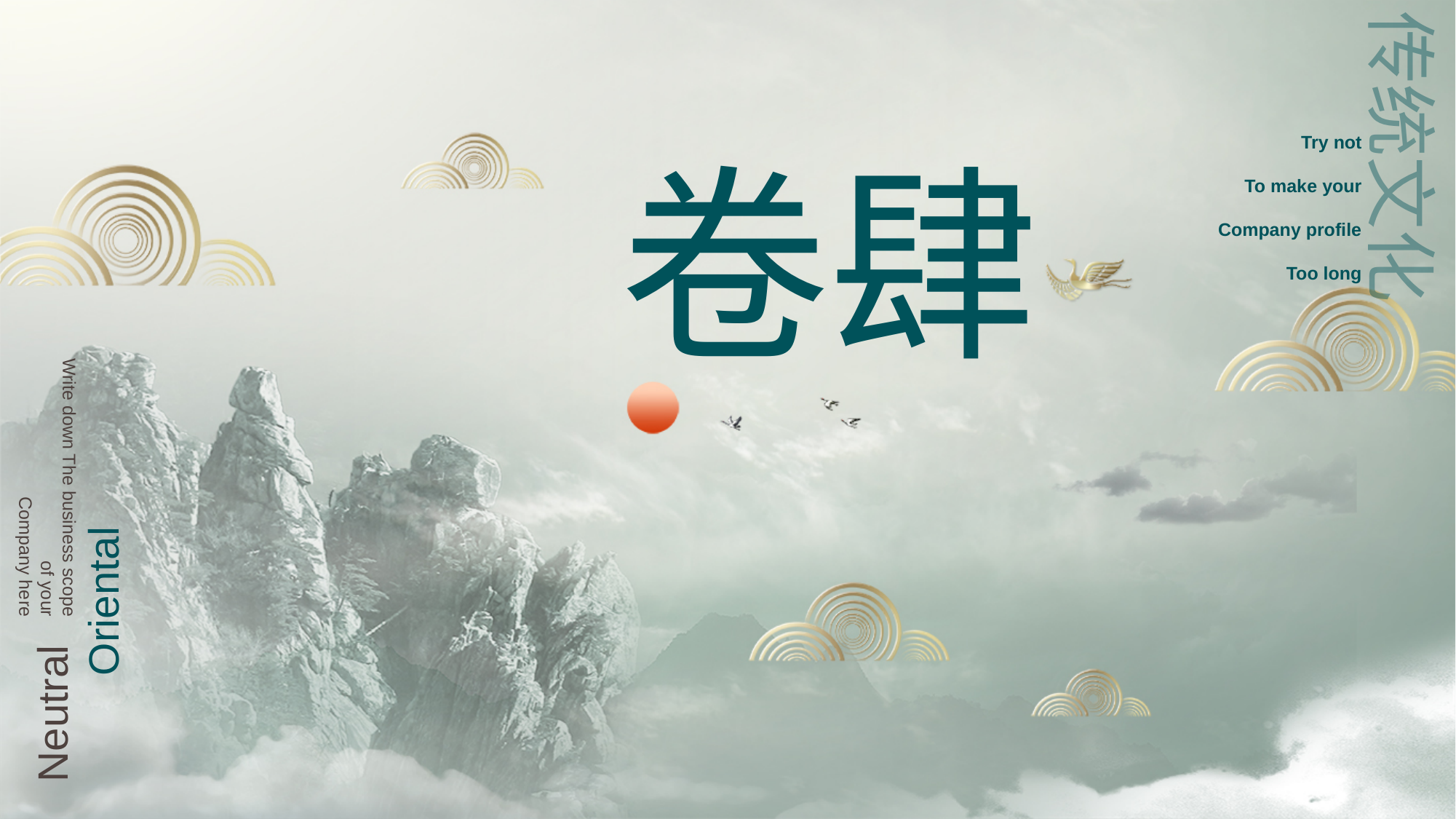

传统文化
Try not
To make your
Company profile
Too long
卷肆
Write down The business scope of your
Company here
Neutral
         Oriental